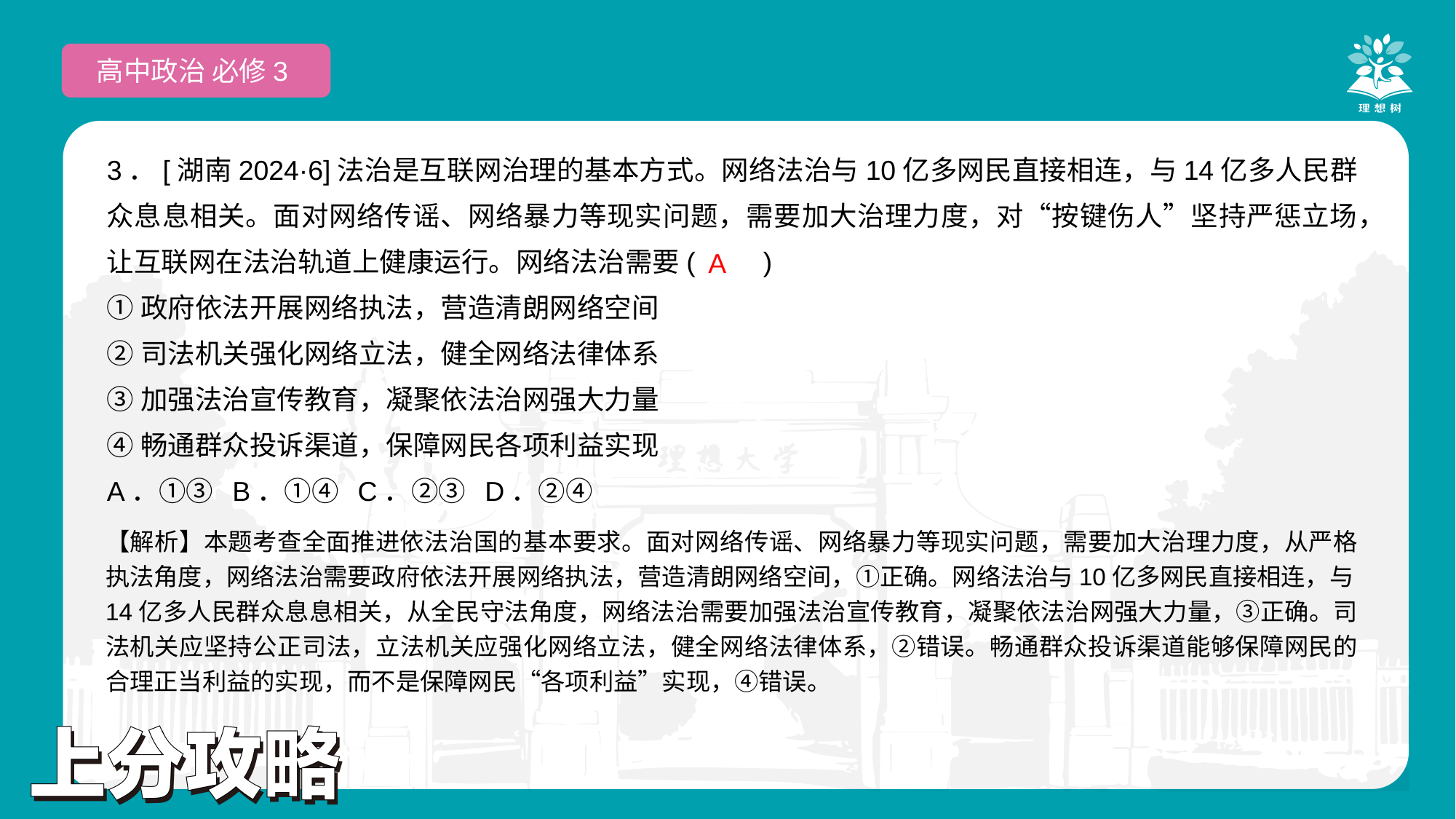

高中政治 必修3
3．[湖南2024·6]法治是互联网治理的基本方式。网络法治与10亿多网民直接相连，与14亿多人民群众息息相关。面对网络传谣、网络暴力等现实问题，需要加大治理力度，对“按键伤人”坚持严惩立场，让互联网在法治轨道上健康运行。网络法治需要(　　)
①政府依法开展网络执法，营造清朗网络空间
②司法机关强化网络立法，健全网络法律体系
③加强法治宣传教育，凝聚依法治网强大力量
④畅通群众投诉渠道，保障网民各项利益实现
A．①③  B．①④  C．②③  D．②④
 A
【解析】本题考查全面推进依法治国的基本要求。面对网络传谣、网络暴力等现实问题，需要加大治理力度，从严格执法角度，网络法治需要政府依法开展网络执法，营造清朗网络空间，①正确。网络法治与10亿多网民直接相连，与14亿多人民群众息息相关，从全民守法角度，网络法治需要加强法治宣传教育，凝聚依法治网强大力量，③正确。司法机关应坚持公正司法，立法机关应强化网络立法，健全网络法律体系，②错误。畅通群众投诉渠道能够保障网民的合理正当利益的实现，而不是保障网民“各项利益”实现，④错误。